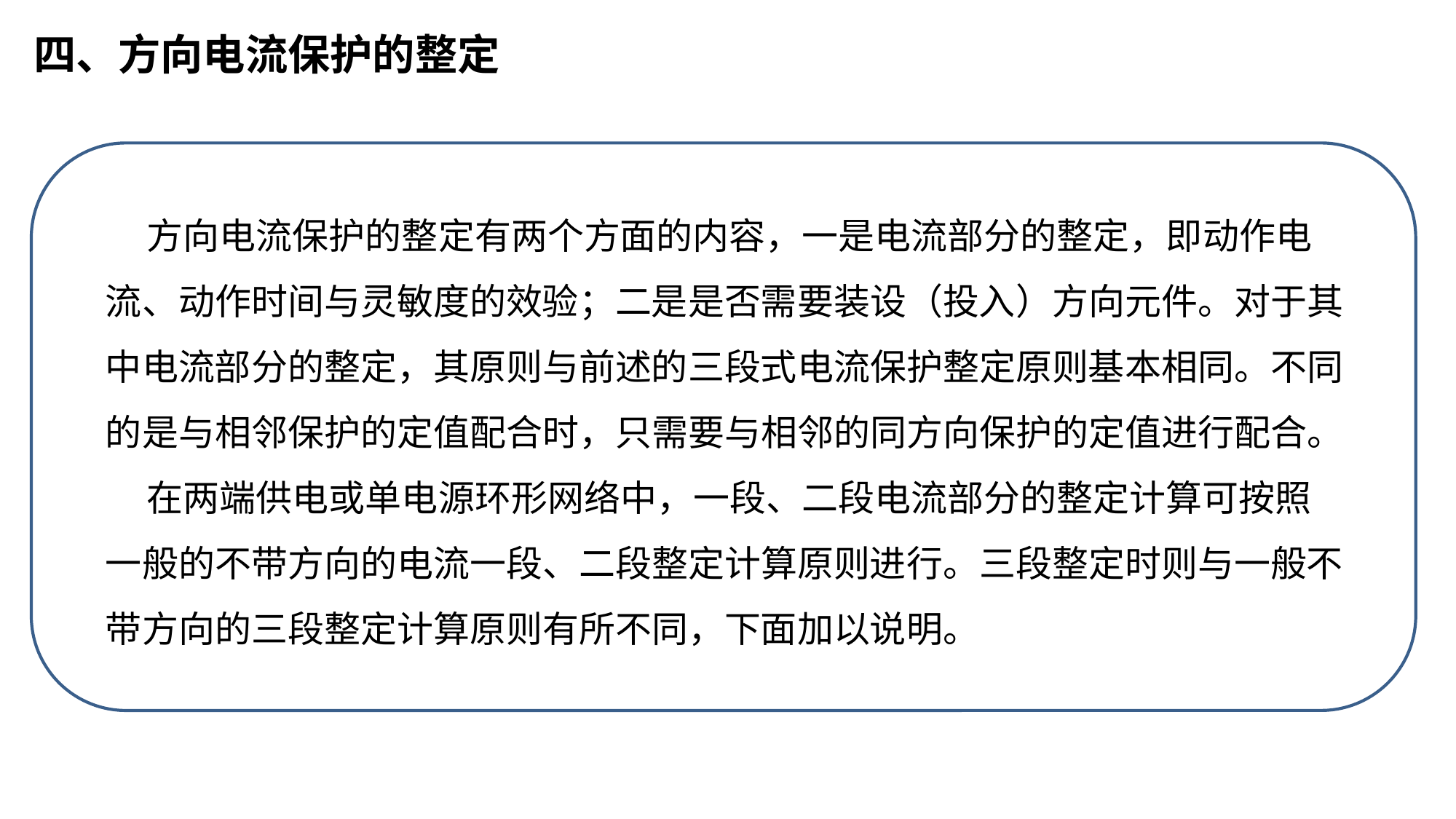

四、方向电流保护的整定

教学重点
    方向电流保护的整定有两个方面的内容，一是电流部分的整定，即动作电流、动作时间与灵敏度的效验；二是是否需要装设（投入）方向元件。对于其中电流部分的整定，其原则与前述的三段式电流保护整定原则基本相同。不同的是与相邻保护的定值配合时，只需要与相邻的同方向保护的定值进行配合。
    在两端供电或单电源环形网络中，一段、二段电流部分的整定计算可按照一般的不带方向的电流一段、二段整定计算原则进行。三段整定时则与一般不带方向的三段整定计算原则有所不同，下面加以说明。
教学难